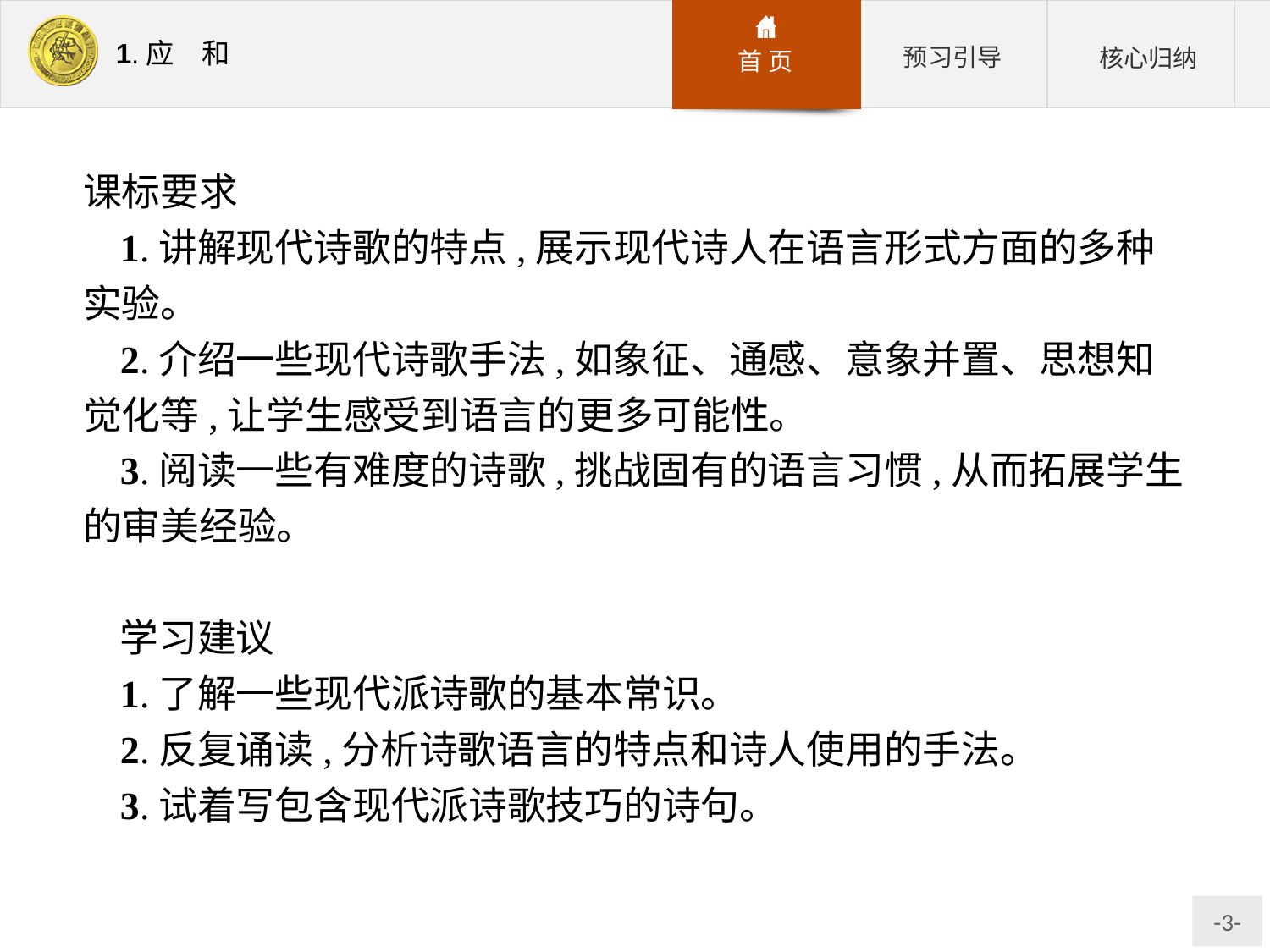

课标要求
1.讲解现代诗歌的特点,展示现代诗人在语言形式方面的多种实验。
2.介绍一些现代诗歌手法,如象征、通感、意象并置、思想知觉化等,让学生感受到语言的更多可能性。
3.阅读一些有难度的诗歌,挑战固有的语言习惯,从而拓展学生的审美经验。

学习建议
1.了解一些现代派诗歌的基本常识。
2.反复诵读,分析诗歌语言的特点和诗人使用的手法。
3.试着写包含现代派诗歌技巧的诗句。